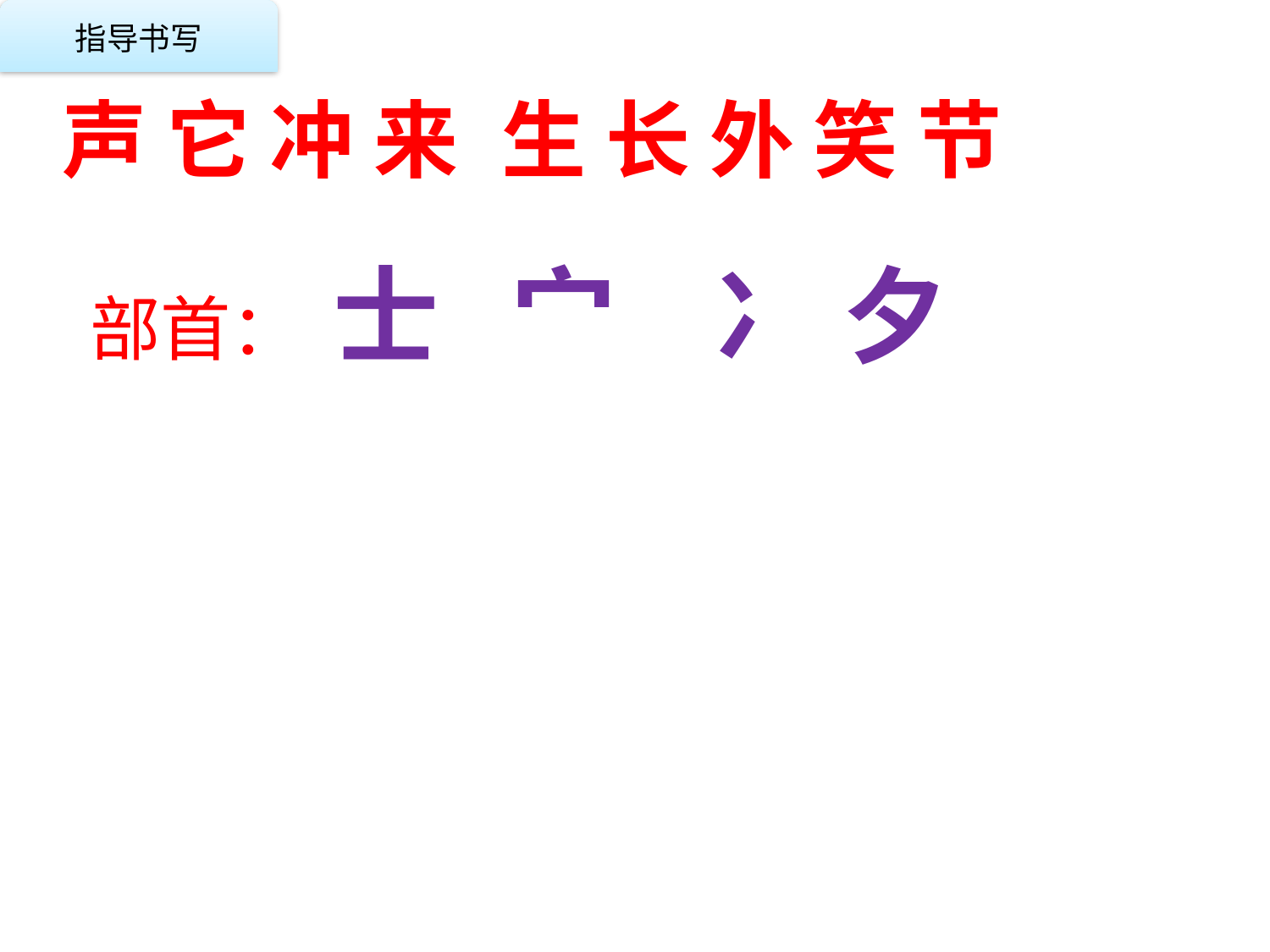

指导书写
  声 它 冲 来      生 长 外 笑 节
 部首：  士   宀    冫 夕